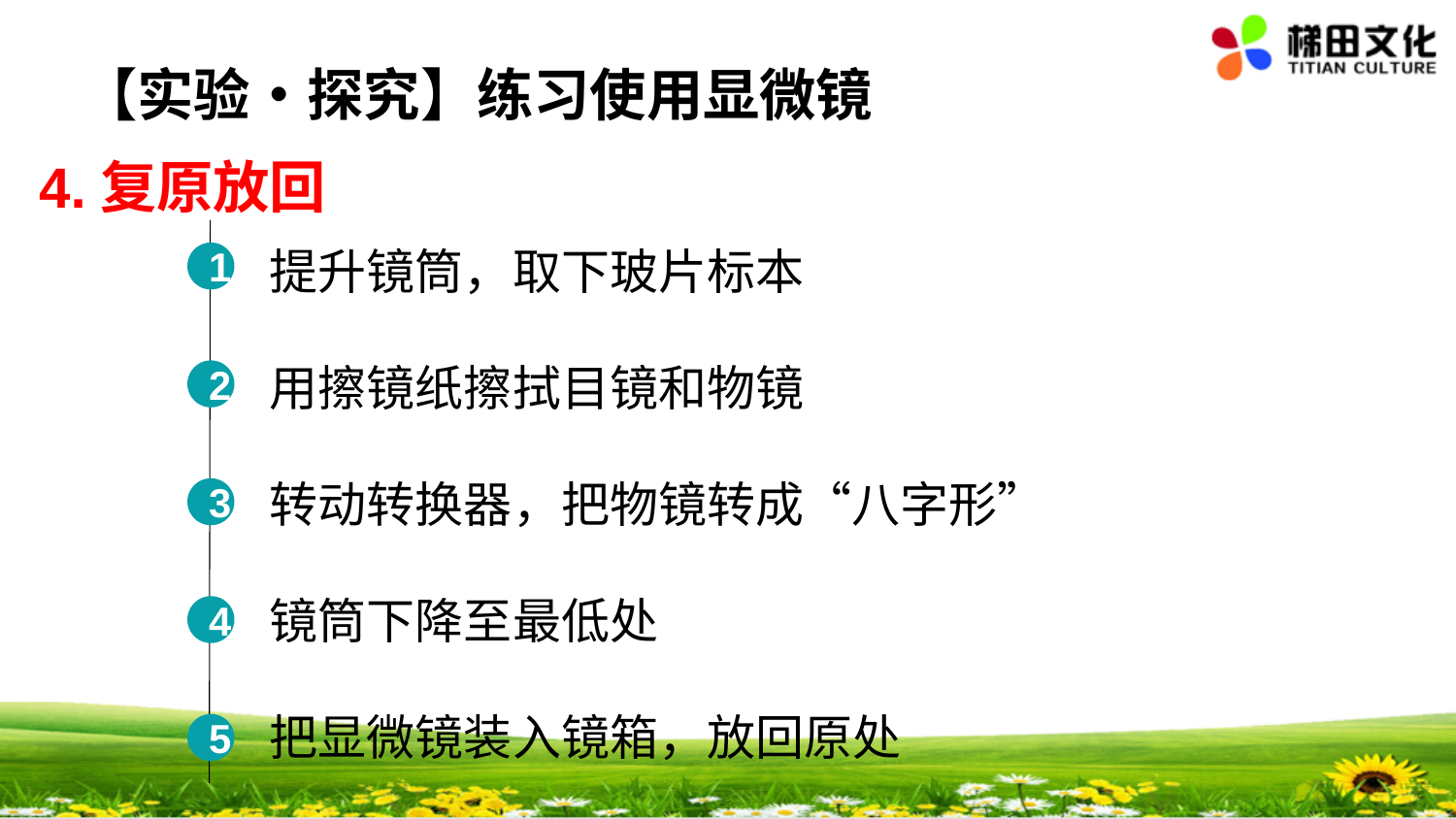

【实验•探究】练习使用显微镜
4.复原放回
提升镜筒，取下玻片标本

用擦镜纸擦拭目镜和物镜

转动转换器，把物镜转成“八字形”

镜筒下降至最低处

把显微镜装入镜箱，放回原处
1
2
3
4
5